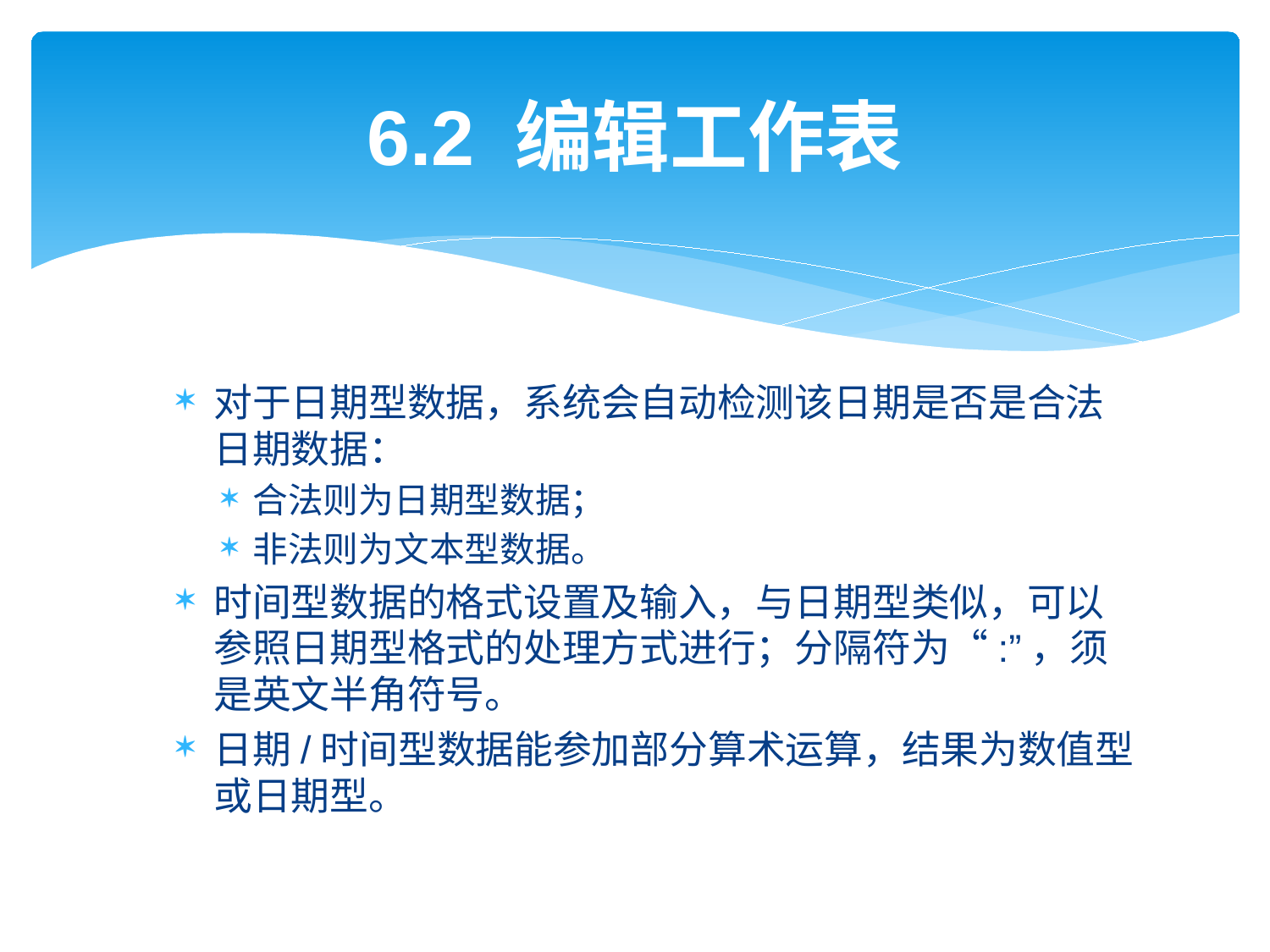

# 6.2 编辑工作表
对于日期型数据，系统会自动检测该日期是否是合法日期数据：
合法则为日期型数据；
非法则为文本型数据。
时间型数据的格式设置及输入，与日期型类似，可以参照日期型格式的处理方式进行；分隔符为“:”，须是英文半角符号。
日期/时间型数据能参加部分算术运算，结果为数值型或日期型。